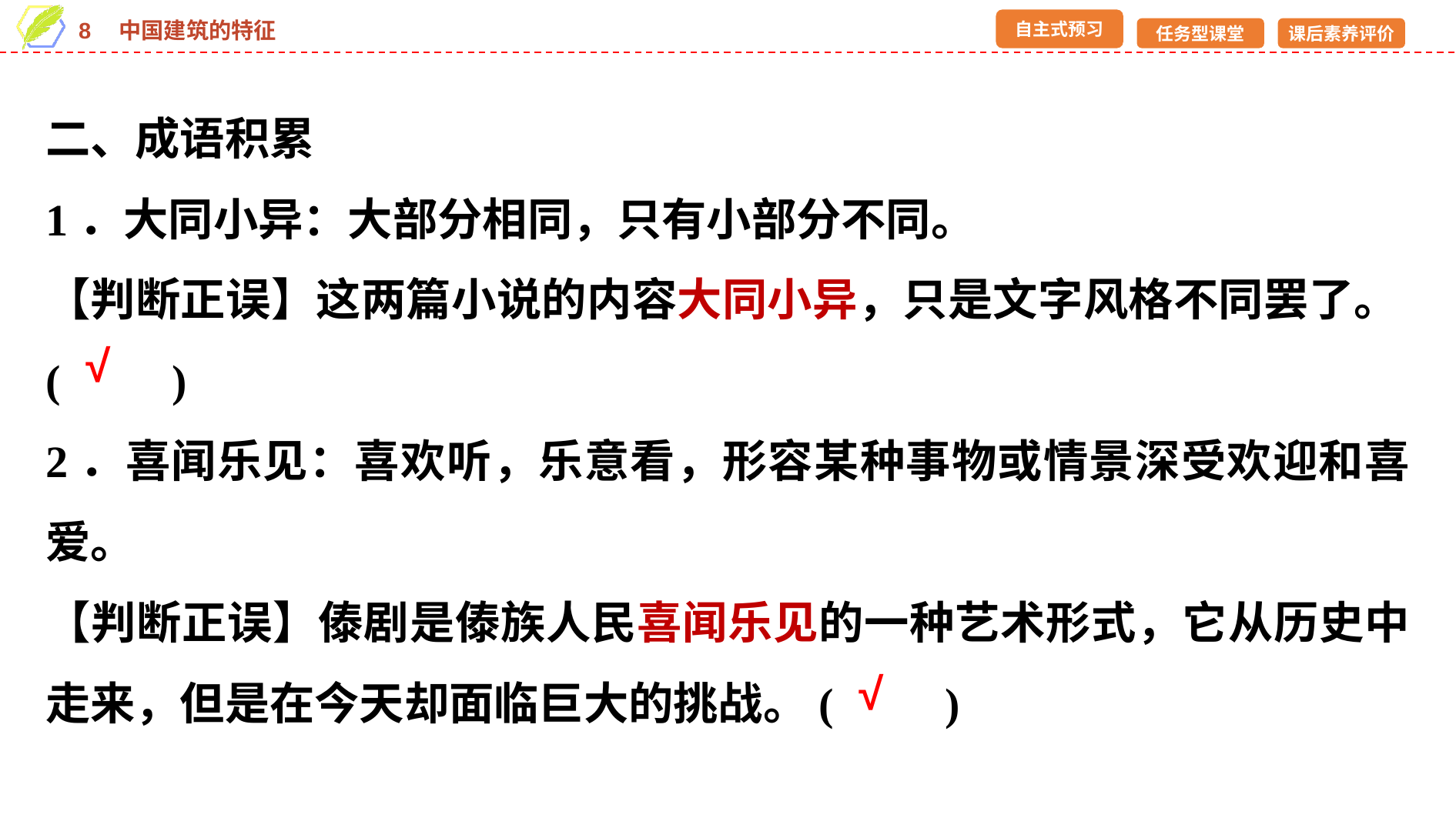

二、成语积累
1．大同小异：大部分相同，只有小部分不同。
【判断正误】这两篇小说的内容大同小异，只是文字风格不同罢了。(　　)
2．喜闻乐见：喜欢听，乐意看，形容某种事物或情景深受欢迎和喜爱。
【判断正误】傣剧是傣族人民喜闻乐见的一种艺术形式，它从历史中走来，但是在今天却面临巨大的挑战。(　　)
√
√